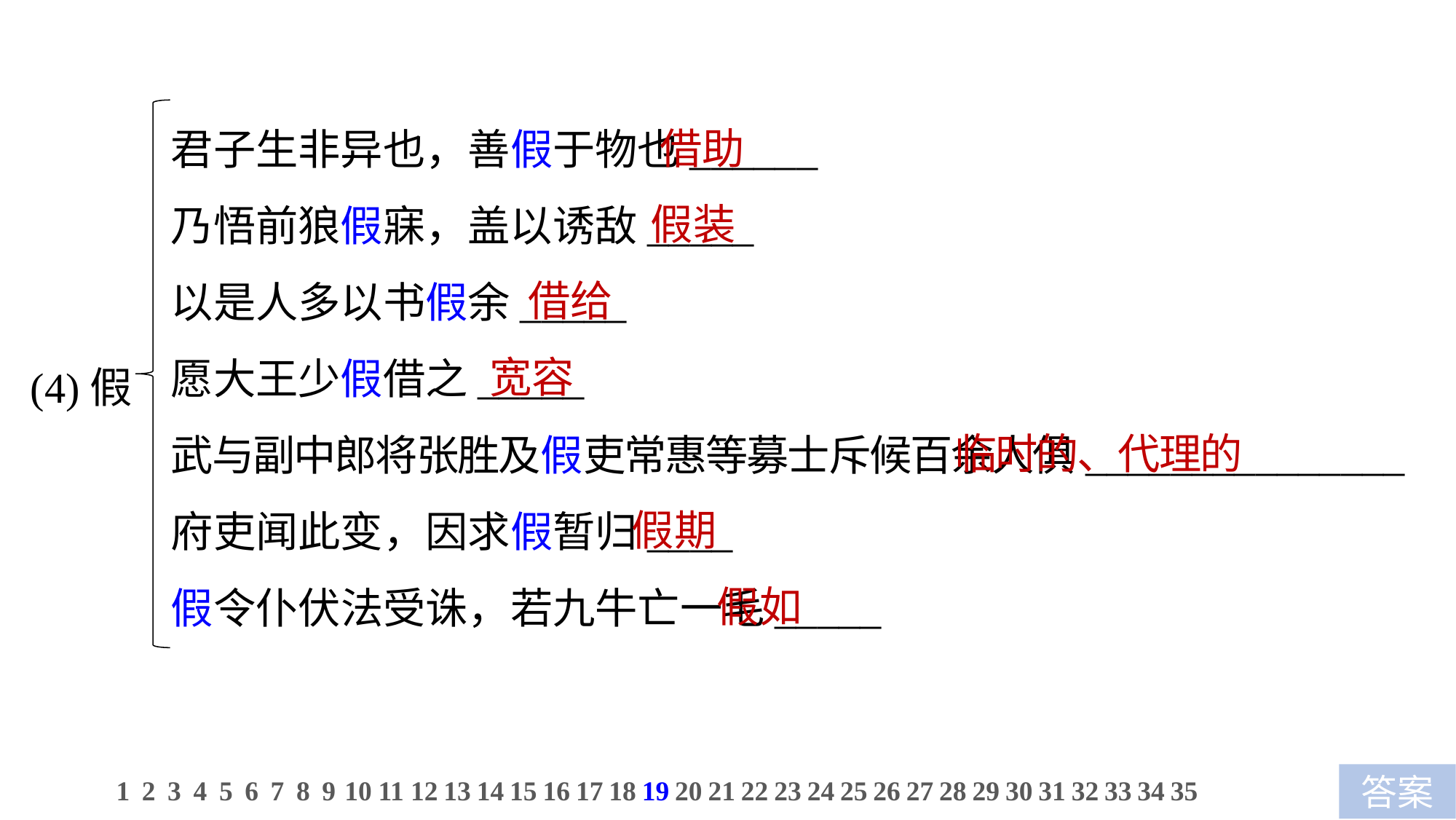

借助
                假装
   借给
宽容
                                                         临时的、代理的
              假期
                       假如
君子生非异也，善假于物也______
乃悟前狼假寐，盖以诱敌_____
以是人多以书假余_____
愿大王少假借之_____
武与副中郎将张胜及假吏常惠等募士斥候百余人俱_______________
府吏闻此变，因求假暂归____
假令仆伏法受诛，若九牛亡一毛_____

(4)假
1
2
3
4
5
6
7
8
9
10
11
12
13
14
15
16
17
18
19
20
21
22
23
24
25
26
27
28
29
30
31
32
33
34
35
答案